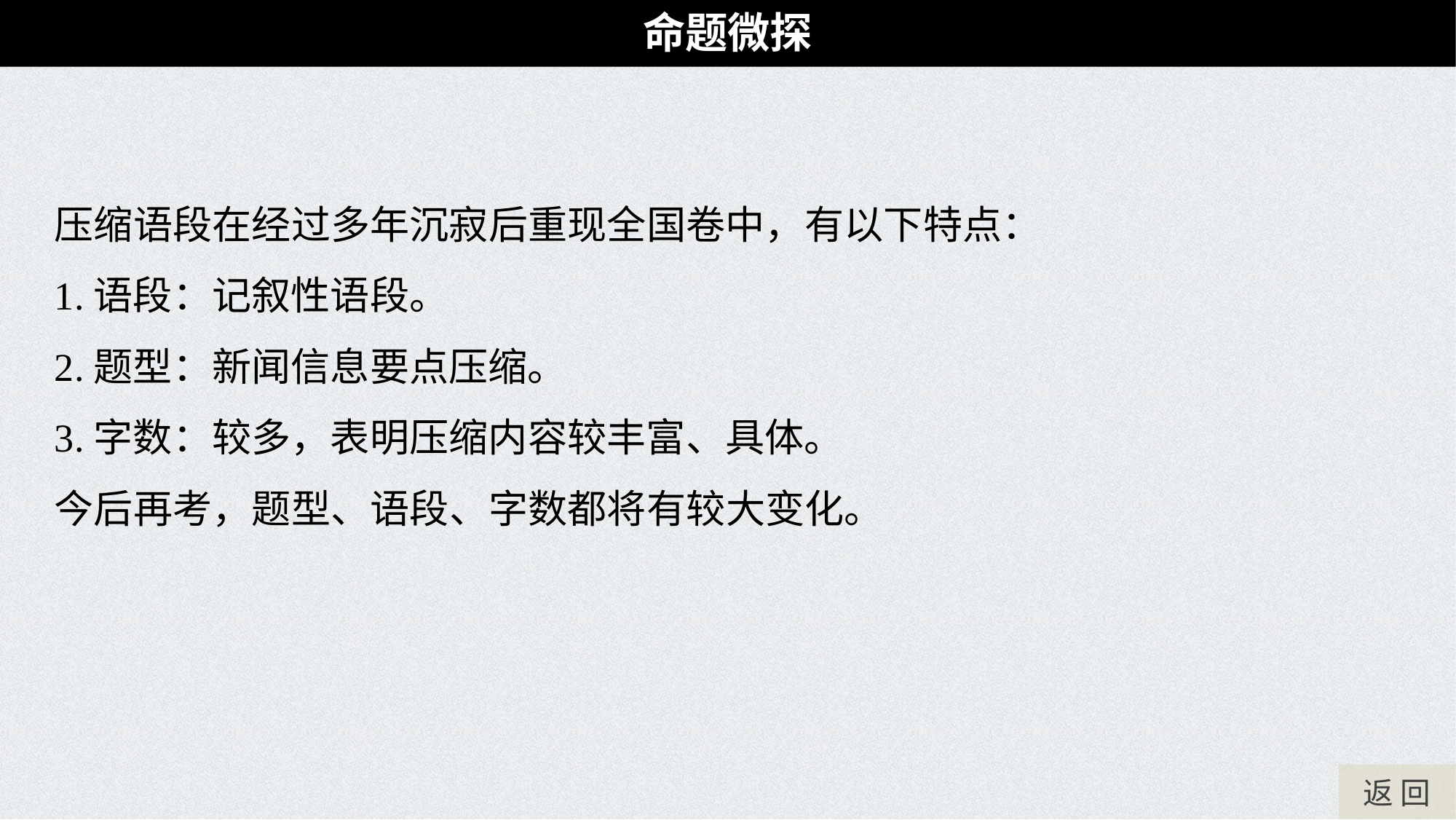

命题微探
压缩语段在经过多年沉寂后重现全国卷中，有以下特点：
1.语段：记叙性语段。
2.题型：新闻信息要点压缩。
3.字数：较多，表明压缩内容较丰富、具体。
今后再考，题型、语段、字数都将有较大变化。
返 回